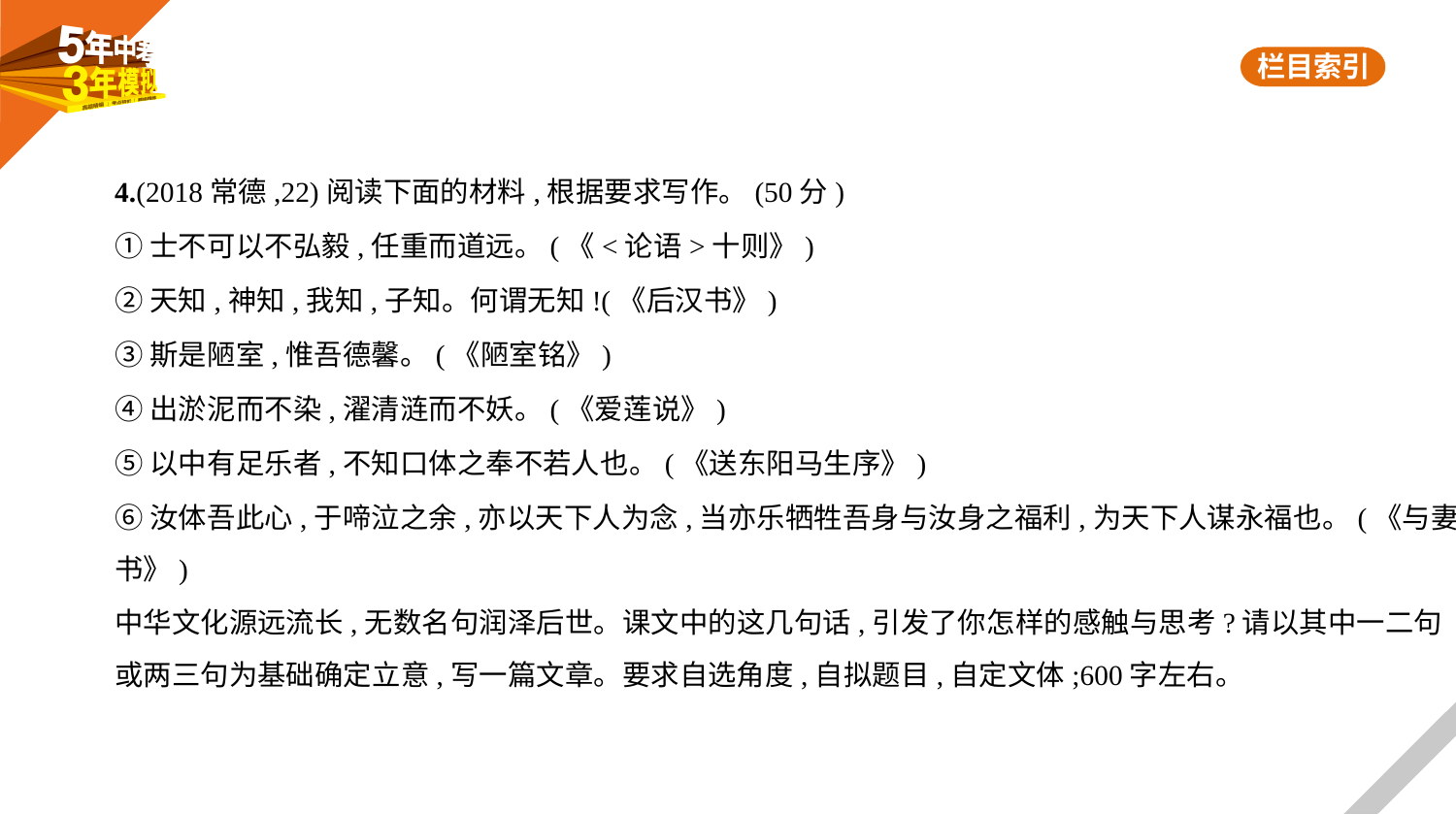

4.(2018常德,22)阅读下面的材料,根据要求写作。(50分)
①士不可以不弘毅,任重而道远。(《<论语>十则》)
②天知,神知,我知,子知。何谓无知!(《后汉书》)
③斯是陋室,惟吾德馨。(《陋室铭》)
④出淤泥而不染,濯清涟而不妖。(《爱莲说》)
⑤以中有足乐者,不知口体之奉不若人也。(《送东阳马生序》)
⑥汝体吾此心,于啼泣之余,亦以天下人为念,当亦乐牺牲吾身与汝身之福利,为天下人谋永福也。(《与妻
书》)
中华文化源远流长,无数名句润泽后世。课文中的这几句话,引发了你怎样的感触与思考?请以其中一二句
或两三句为基础确定立意,写一篇文章。要求自选角度,自拟题目,自定文体;600字左右。